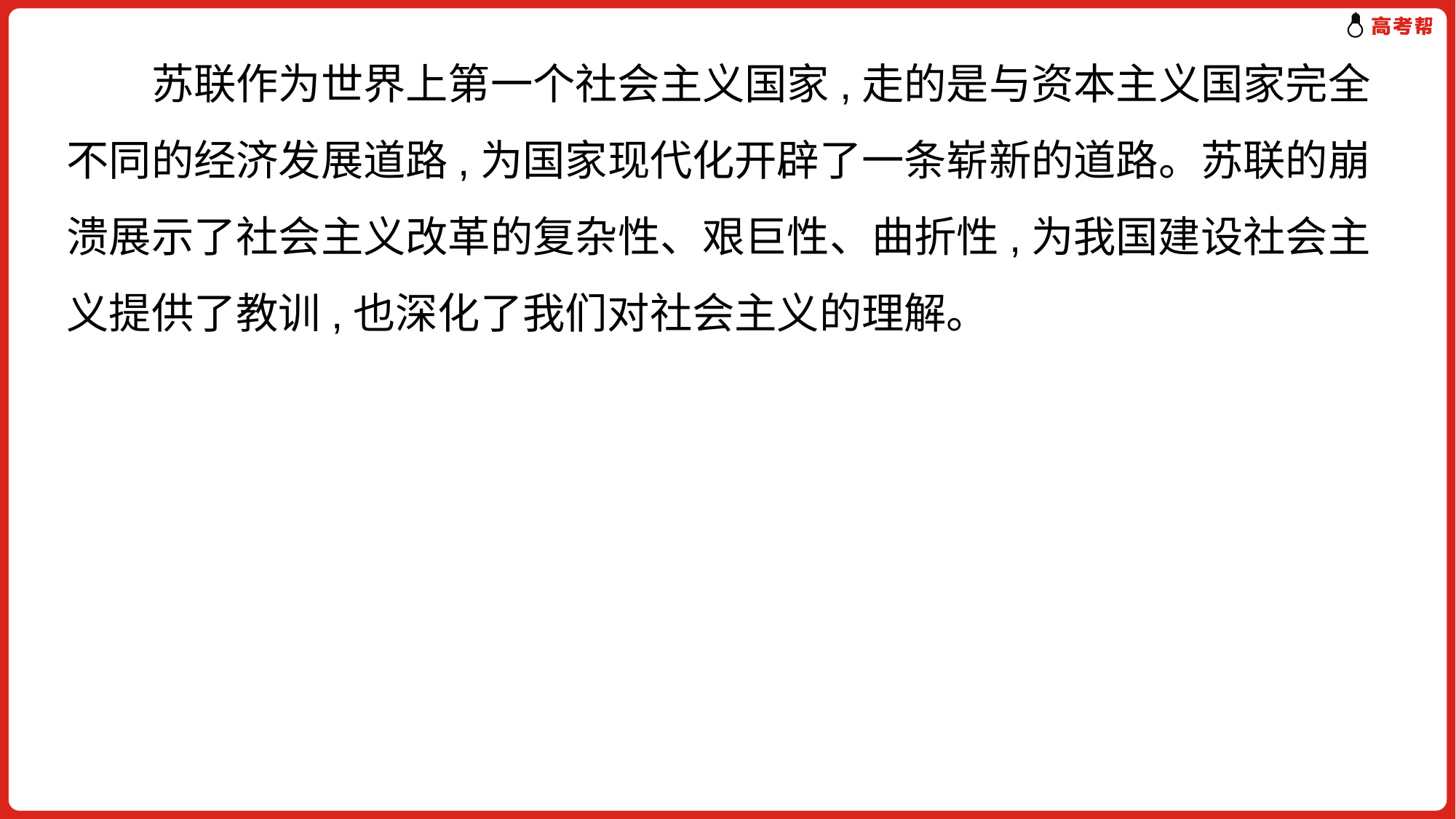

苏联作为世界上第一个社会主义国家,走的是与资本主义国家完全不同的经济发展道路,为国家现代化开辟了一条崭新的道路。苏联的崩溃展示了社会主义改革的复杂性、艰巨性、曲折性,为我国建设社会主义提供了教训,也深化了我们对社会主义的理解。